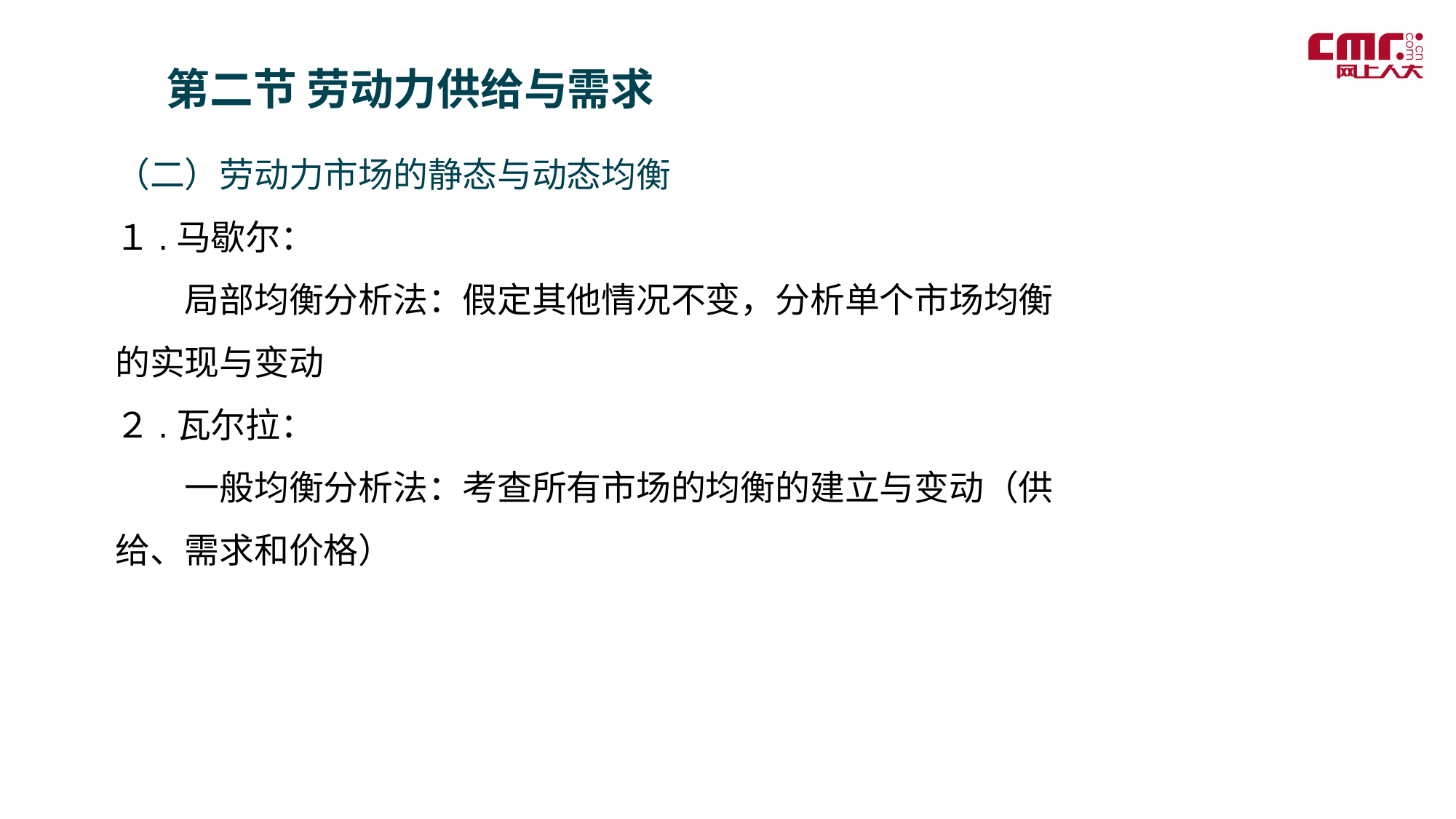

第二节 劳动力供给与需求
（二）劳动力市场的静态与动态均衡
１.马歇尔：
　　局部均衡分析法：假定其他情况不变，分析单个市场均衡的实现与变动
２.瓦尔拉：
　　一般均衡分析法：考查所有市场的均衡的建立与变动（供给、需求和价格）